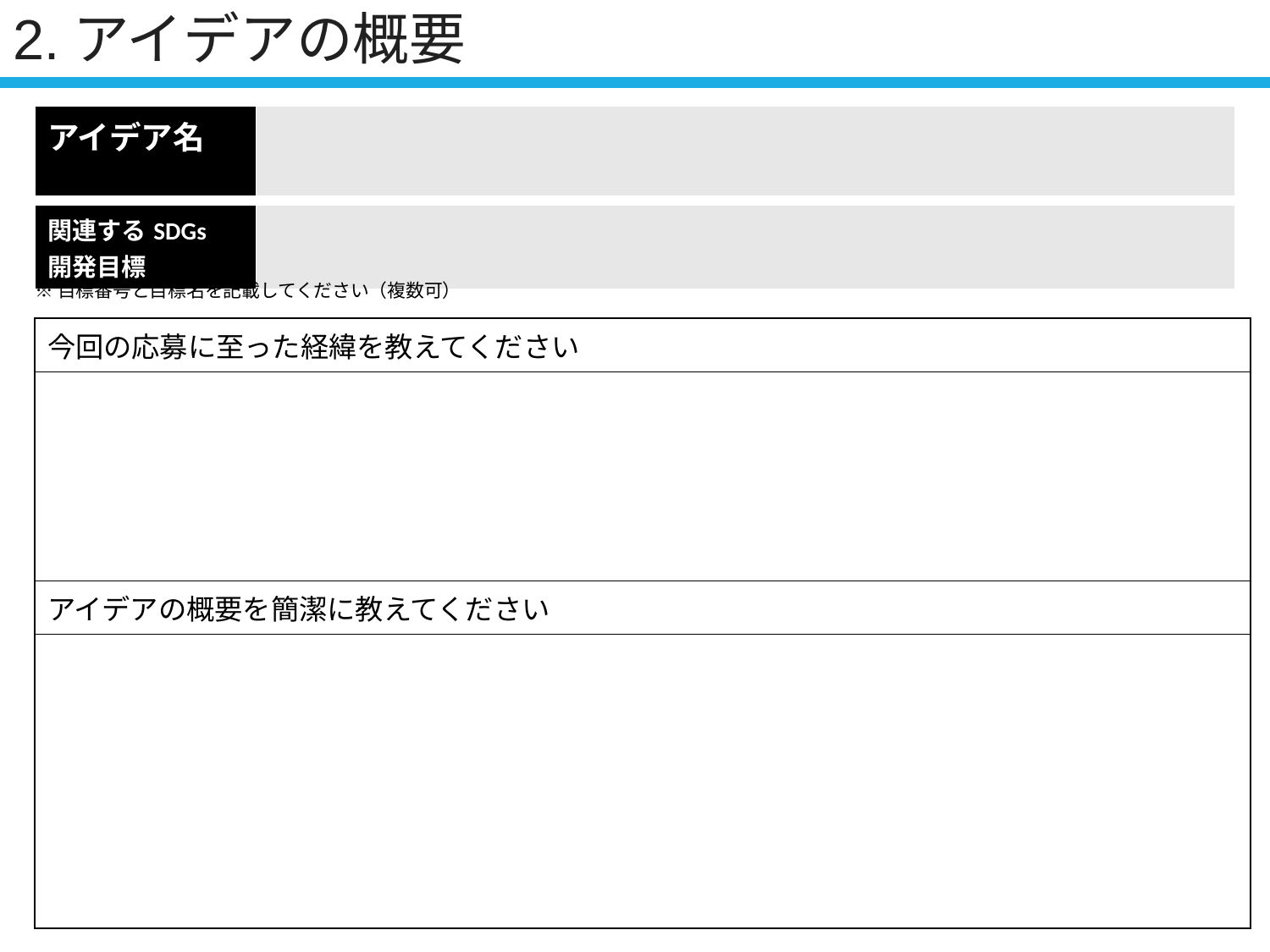

# 2.アイデアの概要
| アイデア名 |  |
| --- | --- |
| 関連するSDGs 開発目標 |  |
| --- | --- |
※目標番号と目標名を記載してください（複数可）
| 今回の応募に至った経緯を教えてください |
| --- |
|  |
| アイデアの概要を簡潔に教えてください |
|  |